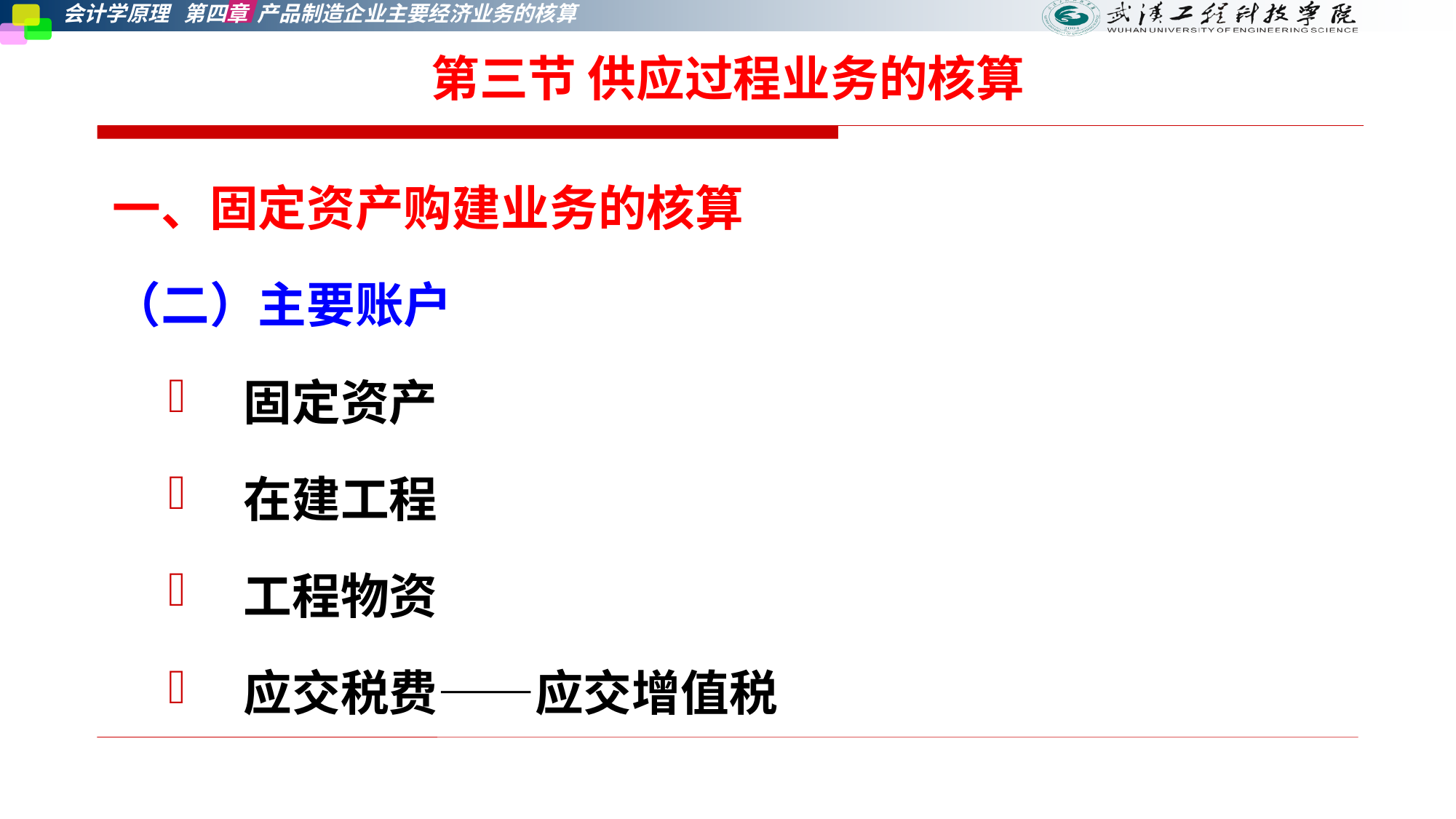

第三节 供应过程业务的核算
一、固定资产购建业务的核算
（二）主要账户
 固定资产
 在建工程
 工程物资
 应交税费——应交增值税